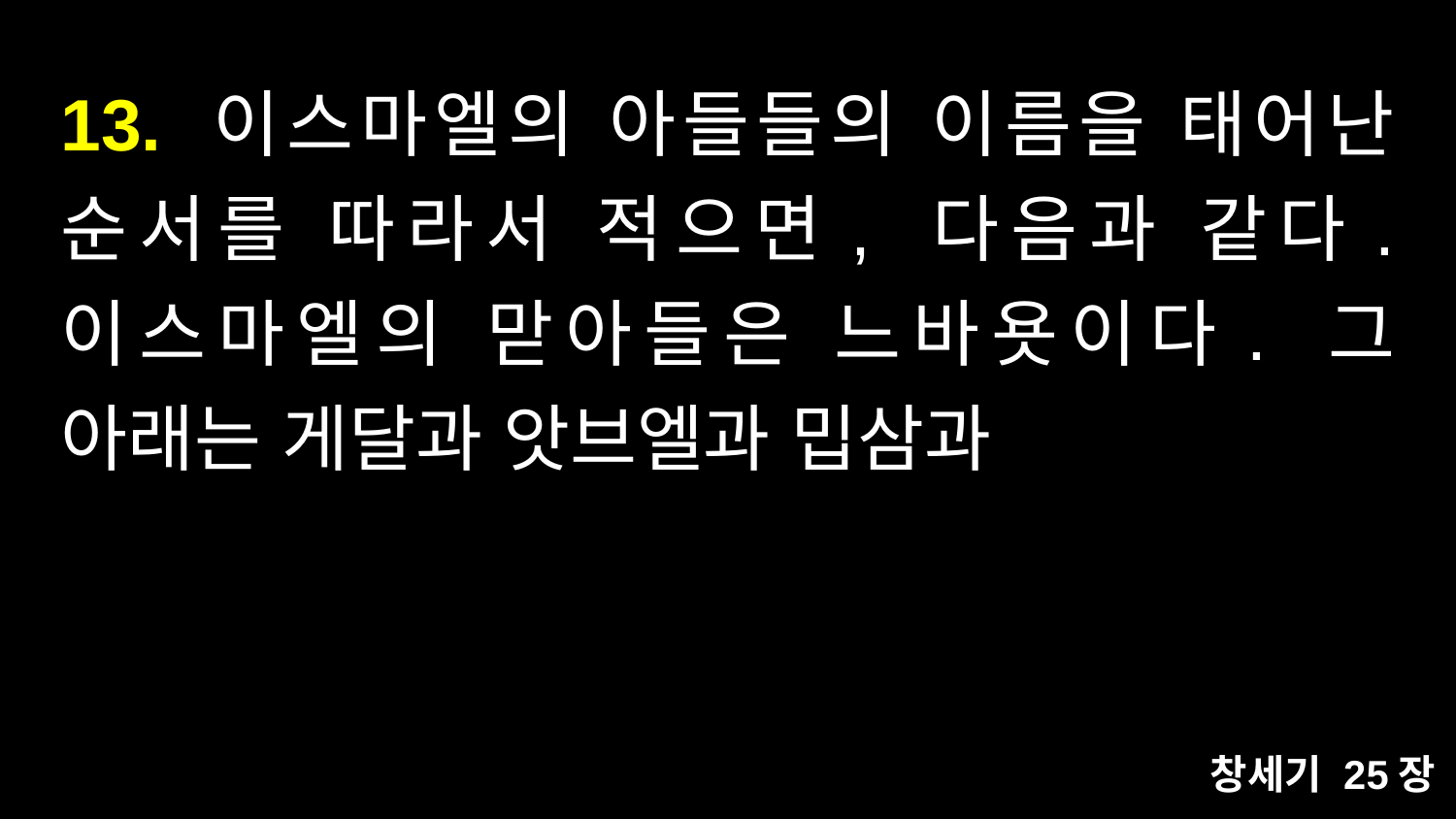

# 13. 이스마엘의 아들들의 이름을 태어난 순서를 따라서 적으면, 다음과 같다. 이스마엘의 맏아들은 느바욧이다. 그 아래는 게달과 앗브엘과 밉삼과
창세기 25장